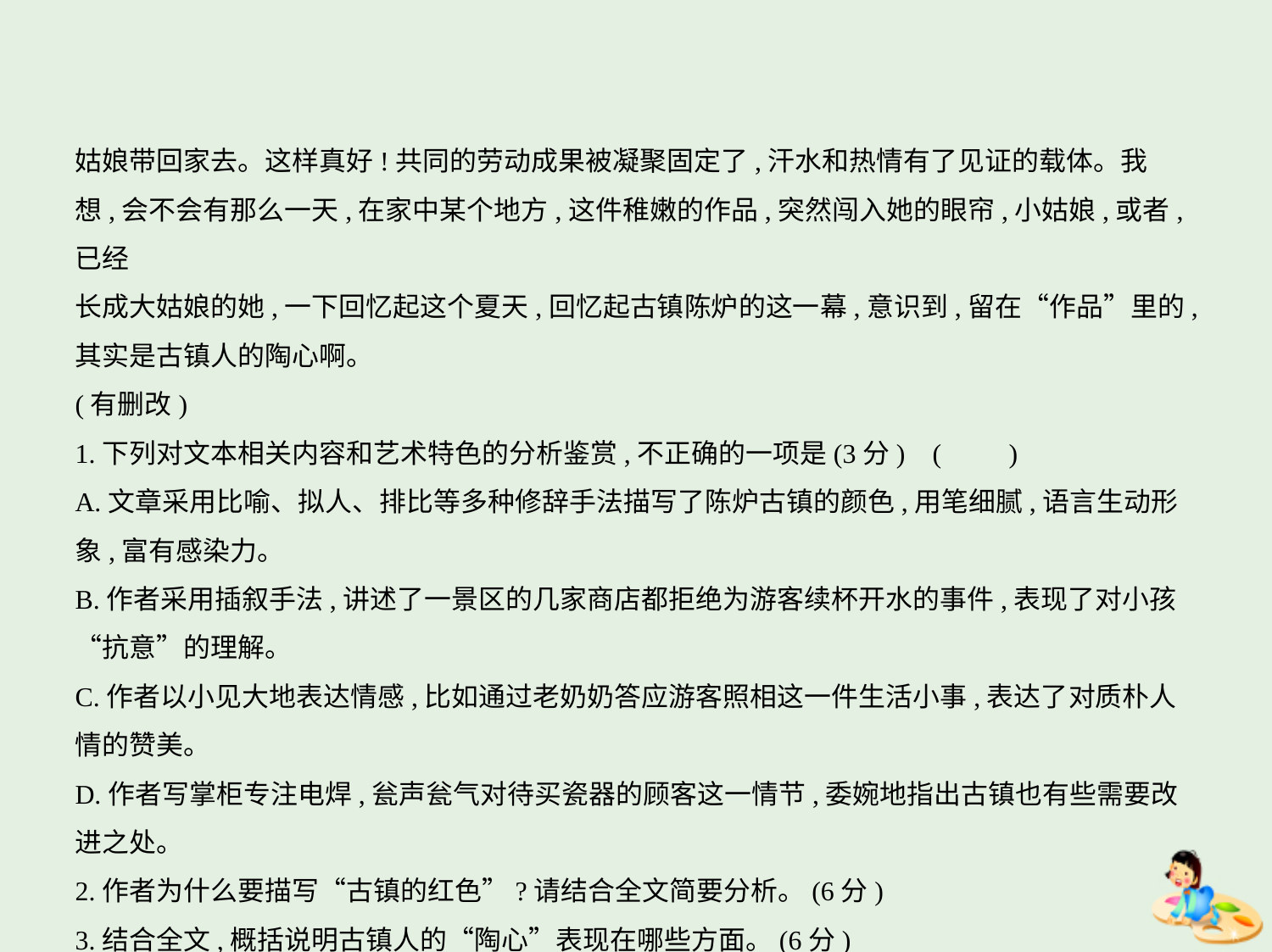

姑娘带回家去。这样真好!共同的劳动成果被凝聚固定了,汗水和热情有了见证的载体。我
想,会不会有那么一天,在家中某个地方,这件稚嫩的作品,突然闯入她的眼帘,小姑娘,或者,已经
长成大姑娘的她,一下回忆起这个夏天,回忆起古镇陈炉的这一幕,意识到,留在“作品”里的,
其实是古镇人的陶心啊。
(有删改)
1.下列对文本相关内容和艺术特色的分析鉴赏,不正确的一项是(3分) (　　)
A.文章采用比喻、拟人、排比等多种修辞手法描写了陈炉古镇的颜色,用笔细腻,语言生动形
象,富有感染力。
B.作者采用插叙手法,讲述了一景区的几家商店都拒绝为游客续杯开水的事件,表现了对小孩
“抗意”的理解。
C.作者以小见大地表达情感,比如通过老奶奶答应游客照相这一件生活小事,表达了对质朴人
情的赞美。
D.作者写掌柜专注电焊,瓮声瓮气对待买瓷器的顾客这一情节,委婉地指出古镇也有些需要改
进之处。
2.作者为什么要描写“古镇的红色”?请结合全文简要分析。(6分)
3.结合全文,概括说明古镇人的“陶心”表现在哪些方面。(6分)